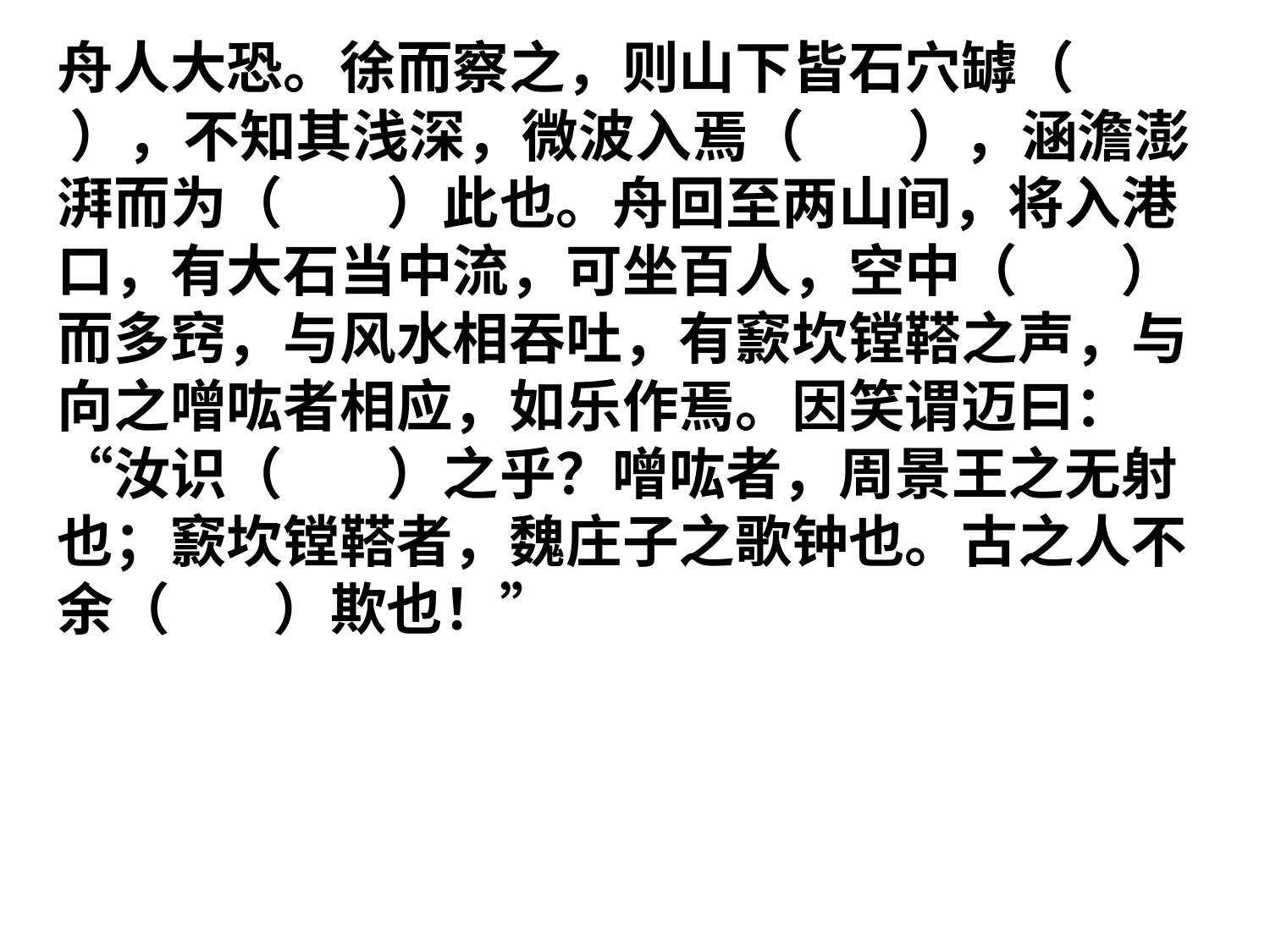

舟人大恐。徐而察之，则山下皆石穴罅（        ），不知其浅深，微波入焉（        ），涵澹澎湃而为（        ）此也。舟回至两山间，将入港口，有大石当中流，可坐百人，空中（        ）而多窍，与风水相吞吐，有窾坎镗鞳之声，与向之噌吰者相应，如乐作焉。因笑谓迈曰：“汝识（        ）之乎？噌吰者，周景王之无射也；窾坎镗鞳者，魏庄子之歌钟也。古之人不余（        ）欺也！”